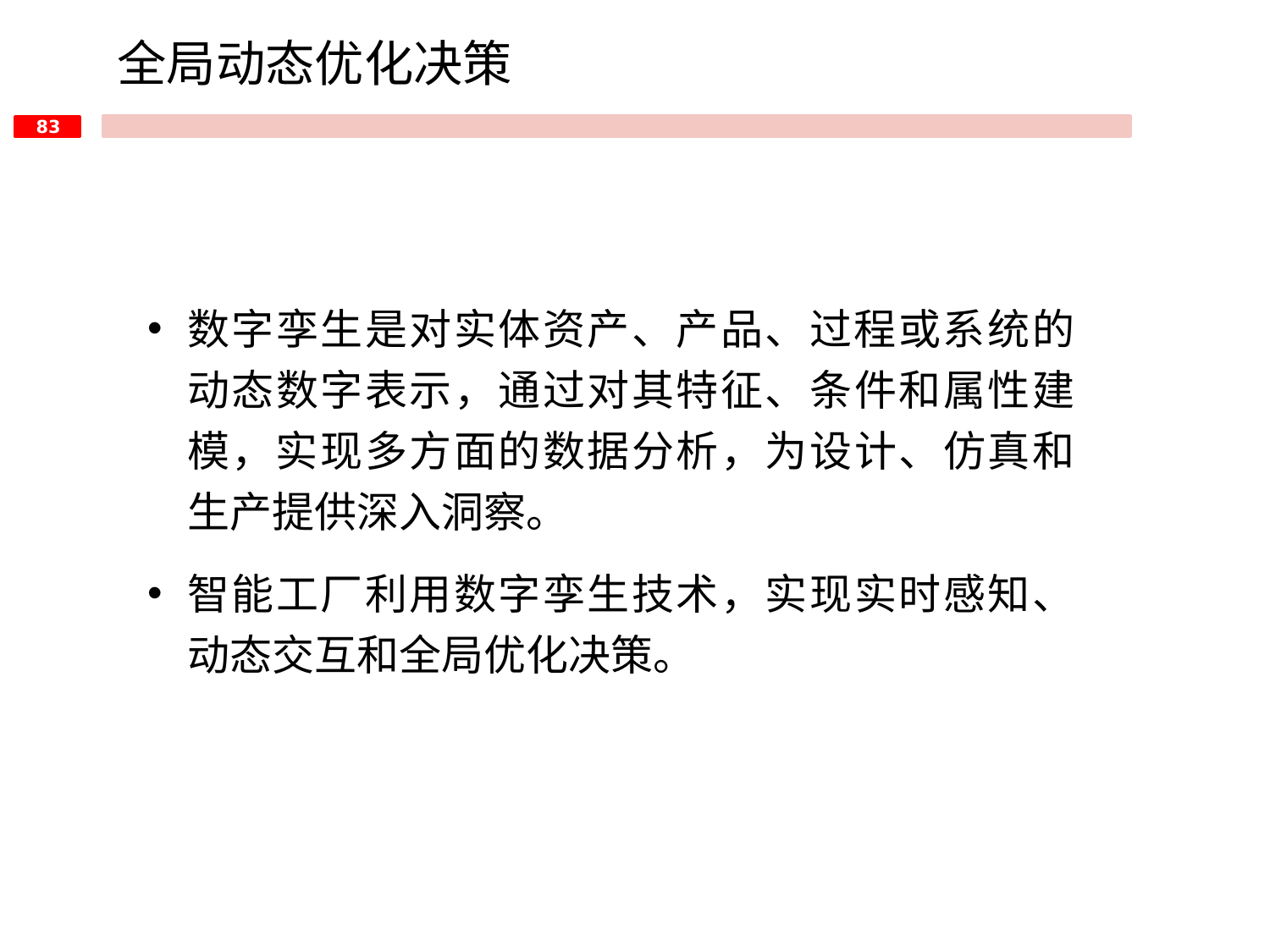

全局动态优化决策
83
数字孪生是对实体资产、产品、过程或系统的动态数字表示，通过对其特征、条件和属性建模，实现多方面的数据分析，为设计、仿真和生产提供深入洞察。
智能工厂利用数字孪生技术，实现实时感知、动态交互和全局优化决策。